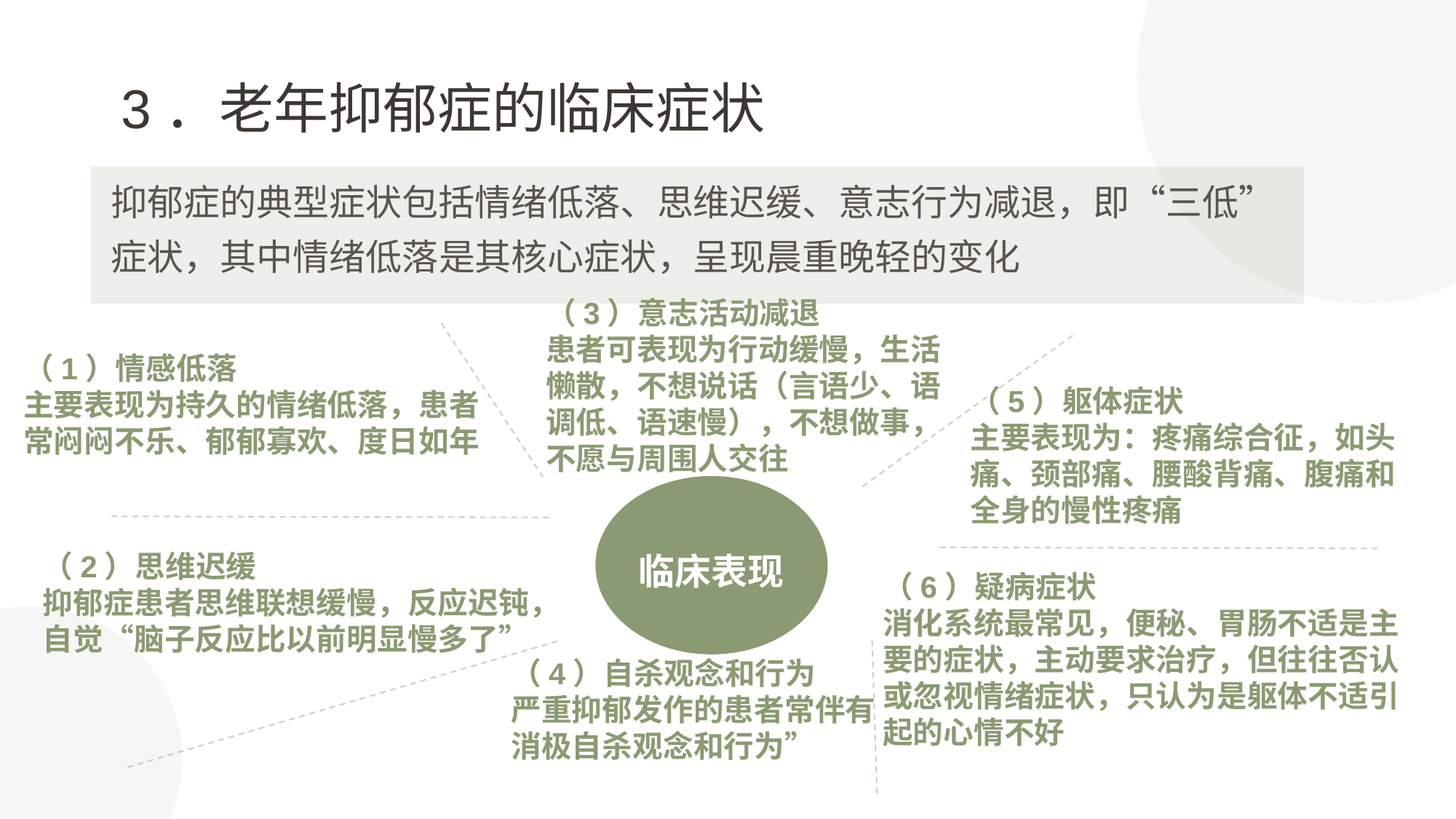

3．老年抑郁症的临床症状

抑郁症的典型症状包括情绪低落、思维迟缓、意志行为减退，即“三低”症状，其中情绪低落是其核心症状，呈现晨重晚轻的变化
（3）意志活动减退
患者可表现为行动缓慢，生活懒散，不想说话（言语少、语调低、语速慢），不想做事，不愿与周围人交往
（1）情感低落
主要表现为持久的情绪低落，患者常闷闷不乐、郁郁寡欢、度日如年
（5）躯体症状
主要表现为：疼痛综合征，如头痛、颈部痛、腰酸背痛、腹痛和全身的慢性疼痛
临床表现
（2）思维迟缓
抑郁症患者思维联想缓慢，反应迟钝，自觉“脑子反应比以前明显慢多了”
（6）疑病症状
消化系统最常见，便秘、胃肠不适是主要的症状，主动要求治疗，但往往否认或忽视情绪症状，只认为是躯体不适引起的心情不好

（4）自杀观念和行为
严重抑郁发作的患者常伴有消极自杀观念和行为”